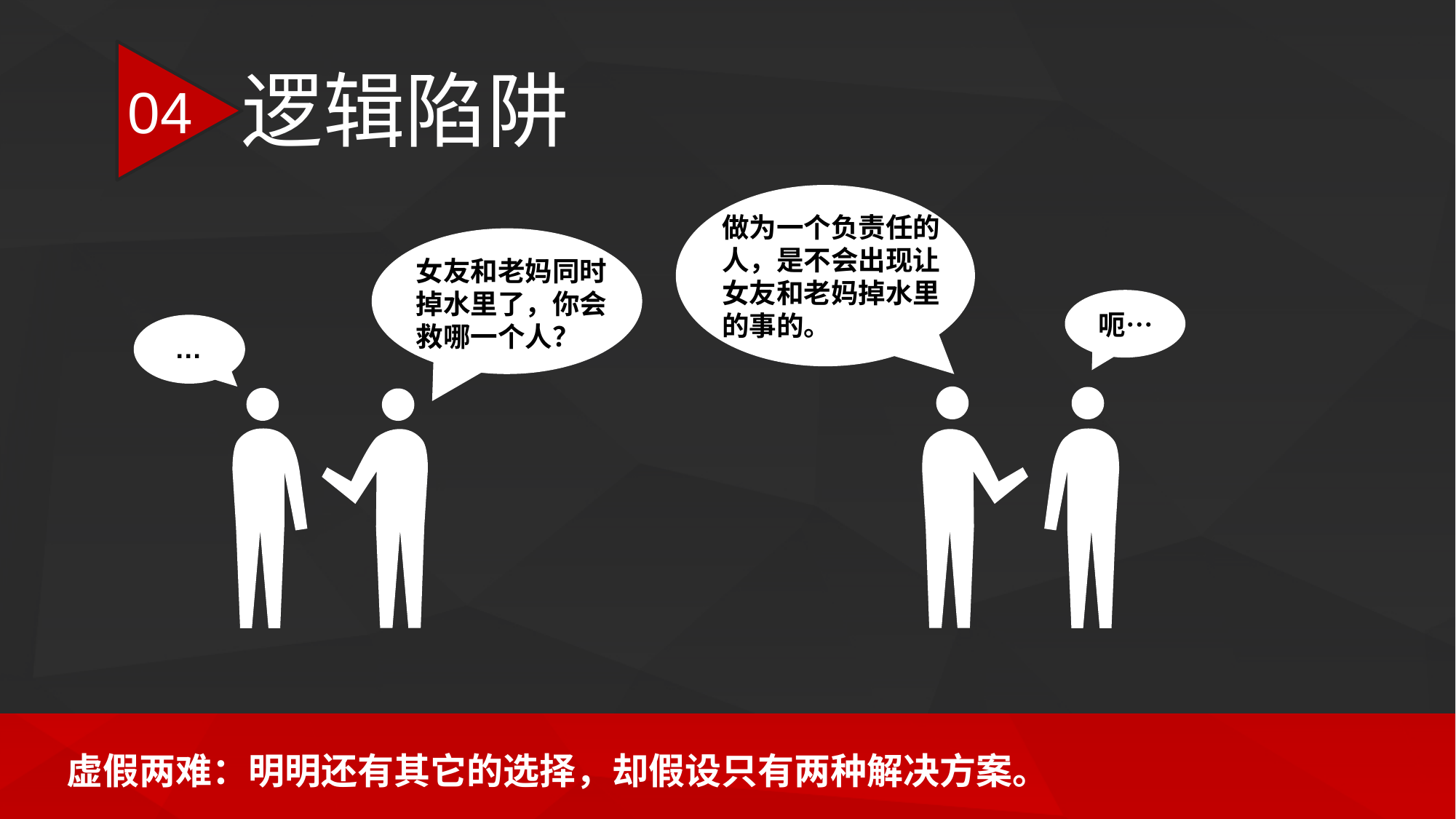

逻辑陷阱
04

做为一个负责任的人，是不会出现让女友和老妈掉水里的事的。

女友和老妈同时掉水里了，你会救哪一个人？

呃…

…

虚假两难：明明还有其它的选择，却假设只有两种解决方案。